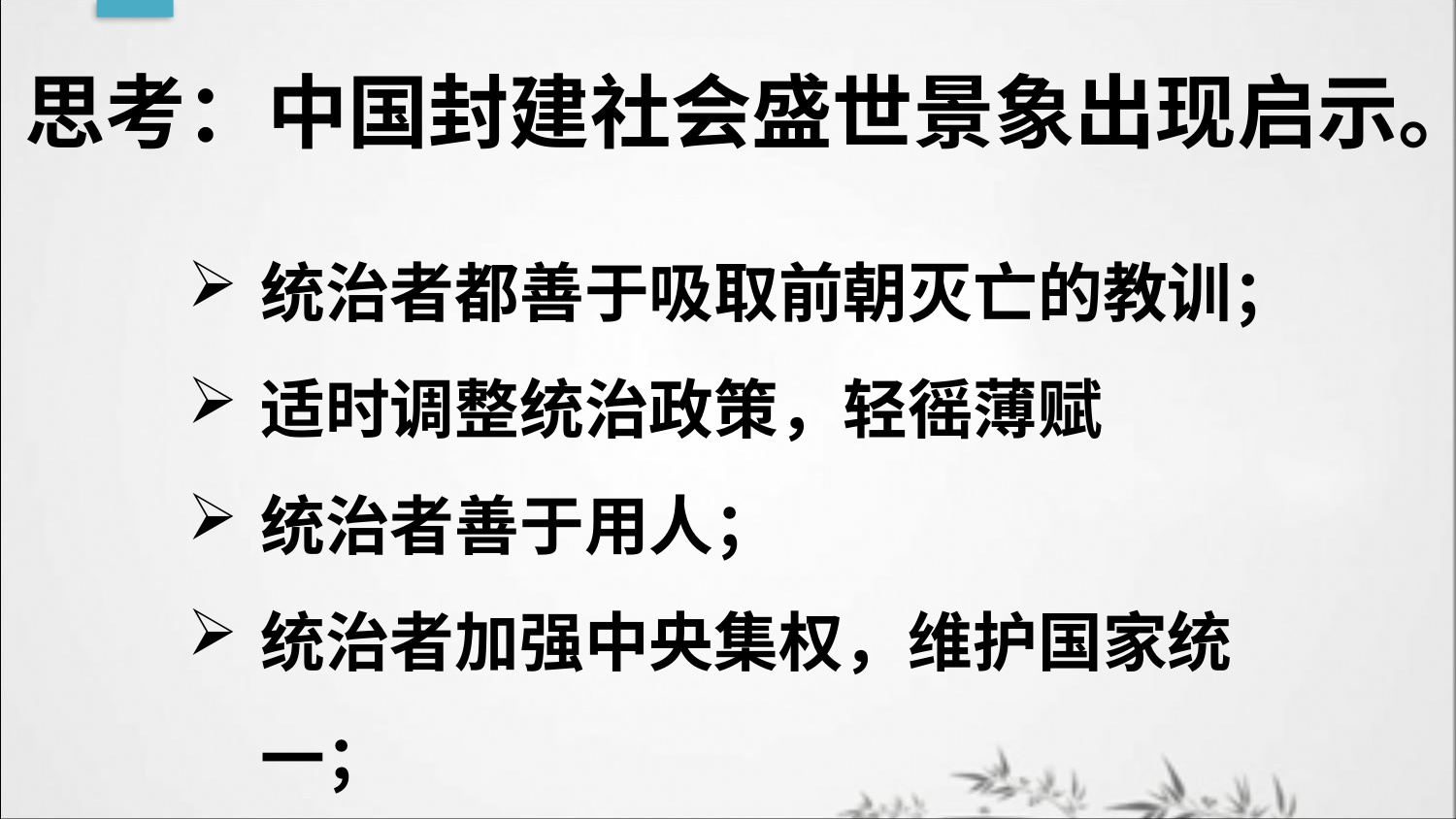

思考：中国封建社会盛世景象出现启示。
统治者都善于吸取前朝灭亡的教训；
适时调整统治政策，轻徭薄赋
统治者善于用人；
统治者加强中央集权，维护国家统一；